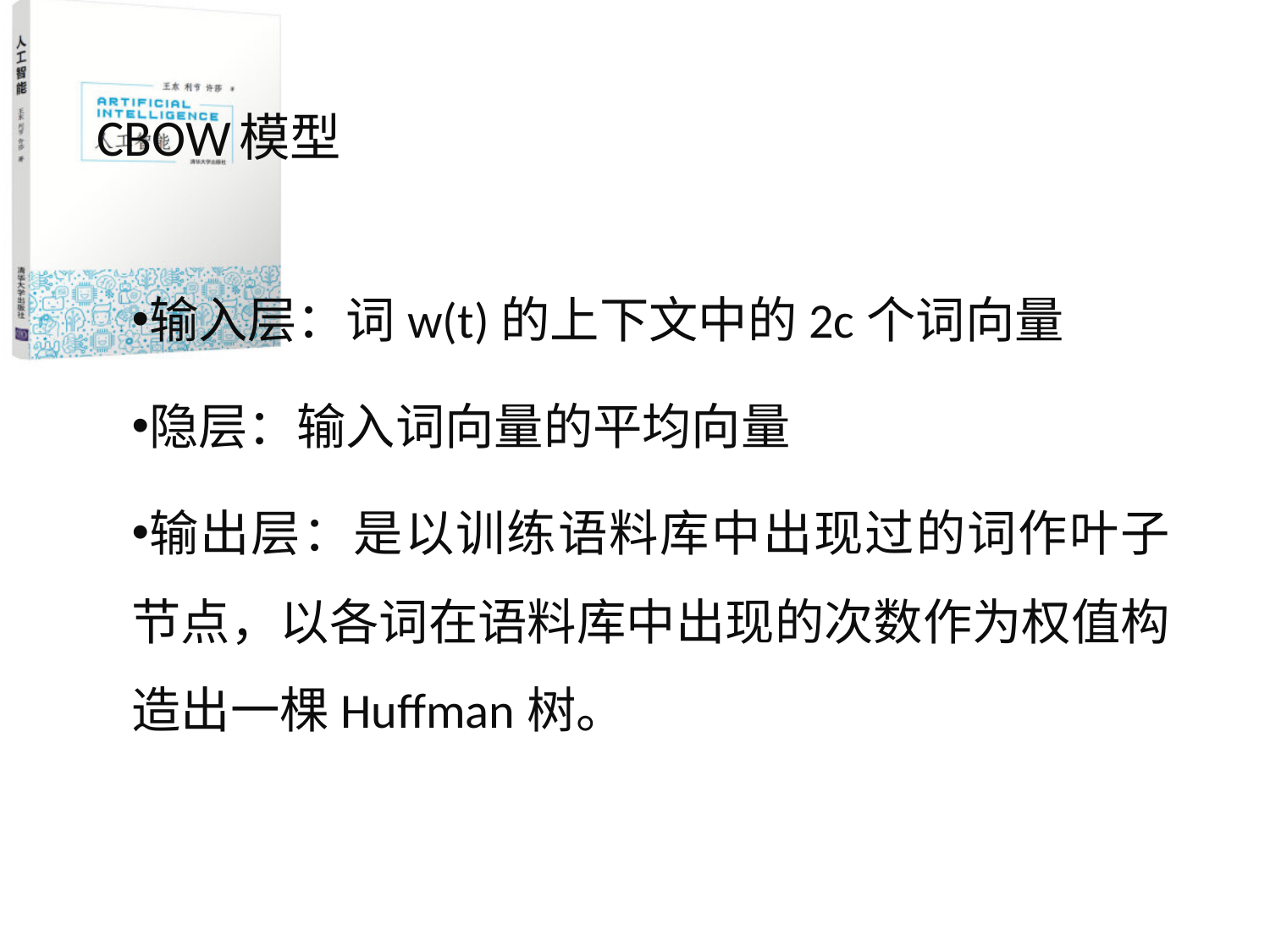

# CBOW模型
输入层：词w(t)的上下文中的2c个词向量
隐层：输入词向量的平均向量
输出层：是以训练语料库中出现过的词作叶子节点，以各词在语料库中出现的次数作为权值构造出一棵Huffman树。